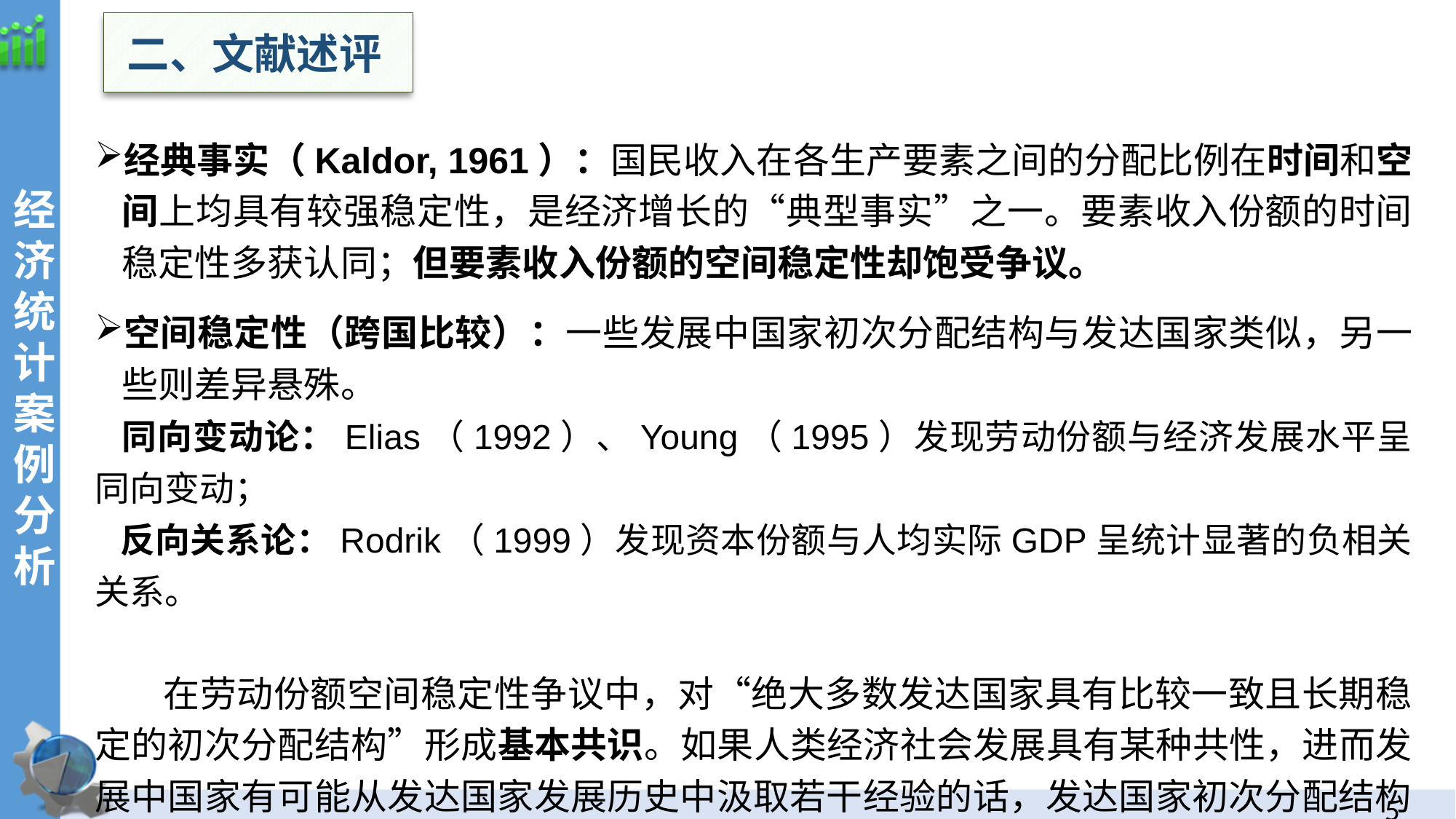

二、文献述评

经济统计案例分析
经典事实（Kaldor, 1961）：国民收入在各生产要素之间的分配比例在时间和空间上均具有较强稳定性，是经济增长的“典型事实”之一。要素收入份额的时间稳定性多获认同；但要素收入份额的空间稳定性却饱受争议。
空间稳定性（跨国比较）：一些发展中国家初次分配结构与发达国家类似，另一些则差异悬殊。
  同向变动论：Elias（1992）、Young（1995）发现劳动份额与经济发展水平呈同向变动；
  反向关系论：Rodrik（1999）发现资本份额与人均实际GDP呈统计显著的负相关关系。

在劳动份额空间稳定性争议中，对“绝大多数发达国家具有比较一致且长期稳定的初次分配结构”形成基本共识。如果人类经济社会发展具有某种共性，进而发展中国家有可能从发达国家发展历史中汲取若干经验的话，发达国家初次分配结构的长期演进规律无疑可作前车之鉴。
5